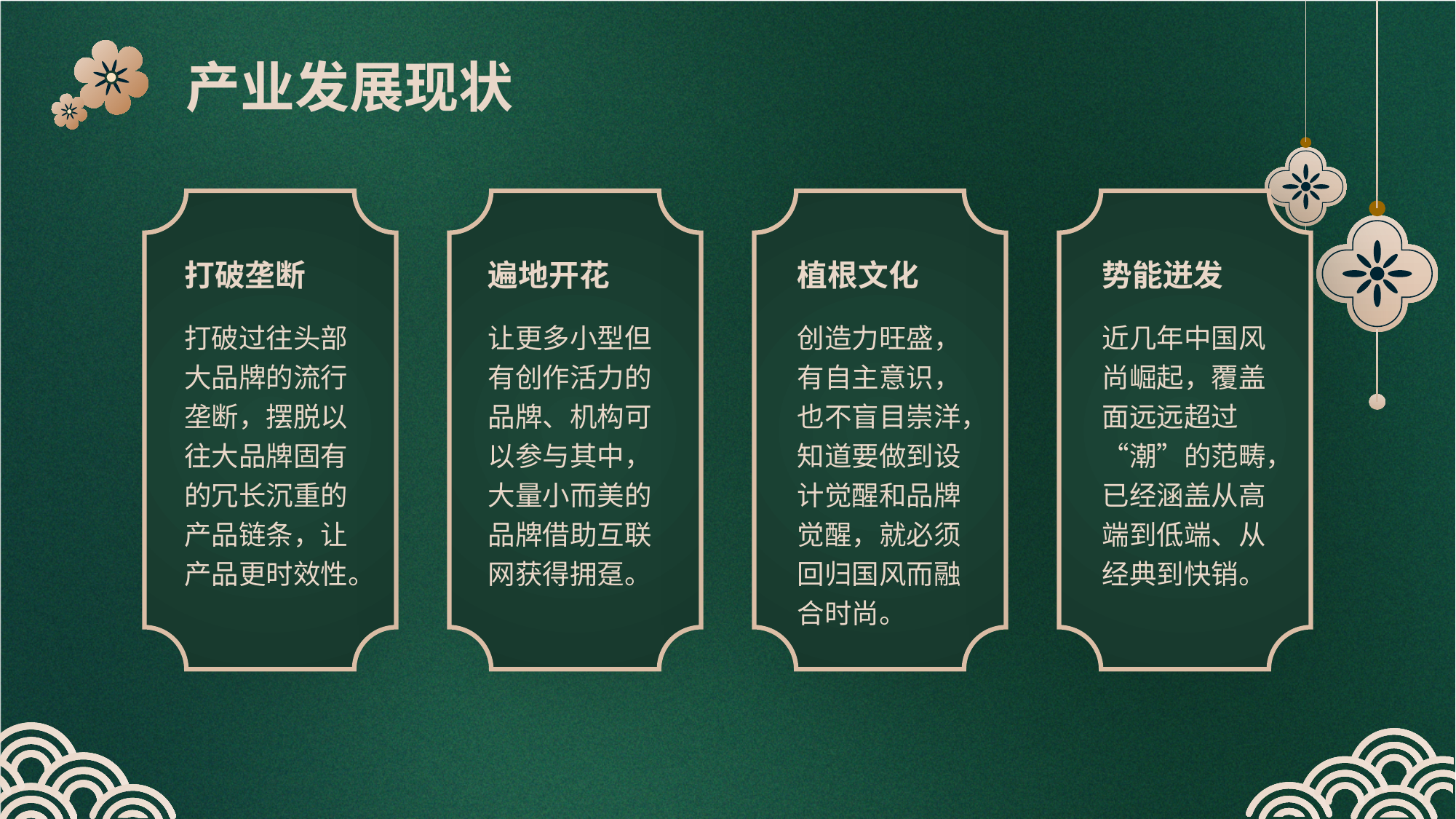

产业发展现状

打破垄断
遍地开花
植根文化
势能迸发
打破过往头部大品牌的流行垄断，摆脱以往大品牌固有的冗长沉重的产品链条，让产品更时效性。
让更多小型但有创作活力的品牌、机构可以参与其中，大量小而美的品牌借助互联网获得拥趸。
创造力旺盛，有自主意识，也不盲目崇洋，知道要做到设计觉醒和品牌觉醒，就必须回归国风而融合时尚。
近几年中国风尚崛起，覆盖面远远超过“潮”的范畴，已经涵盖从高端到低端、从经典到快销。